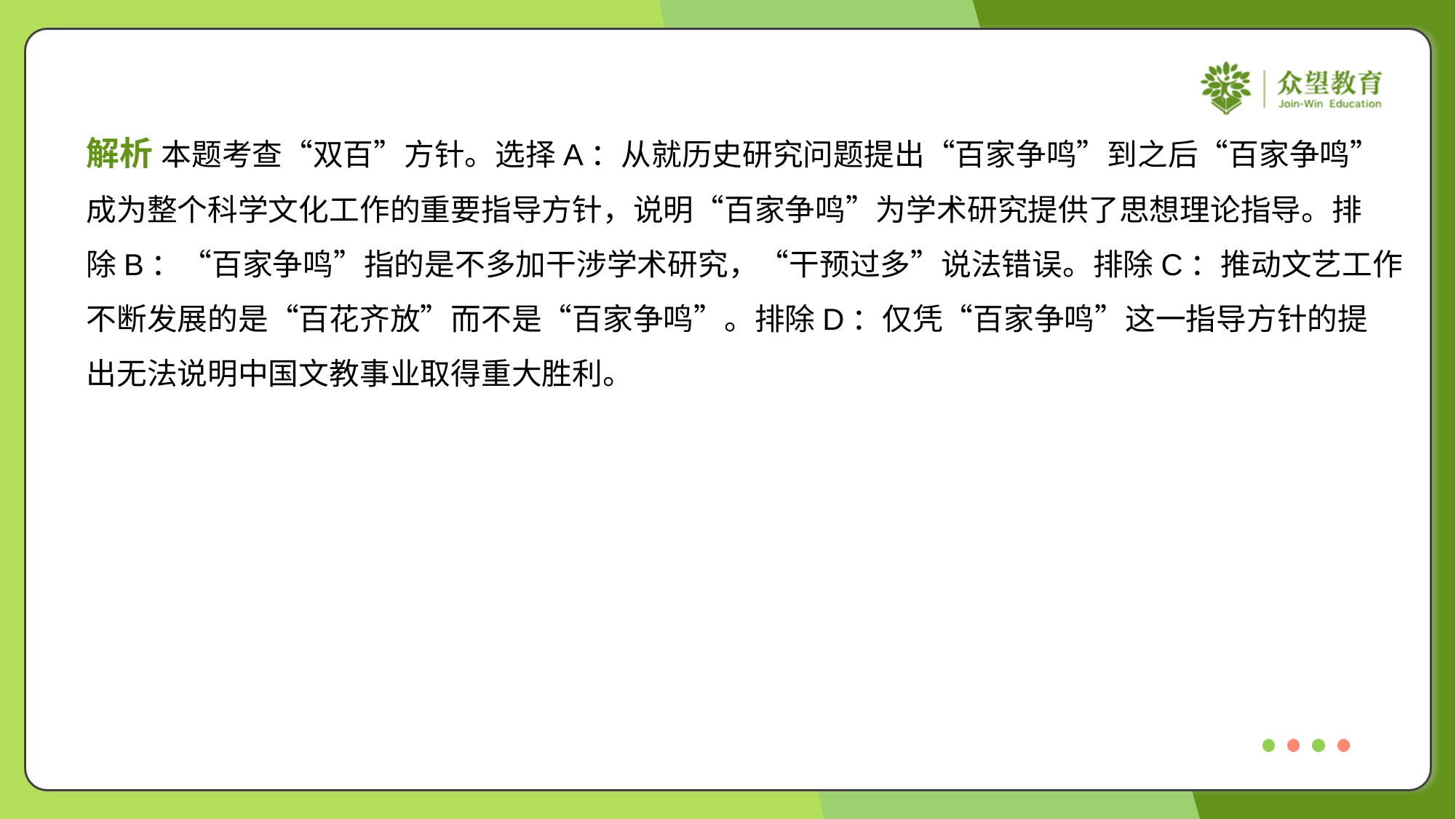

解析 本题考查“双百”方针。选择A：从就历史研究问题提出“百家争鸣”到之后“百家争鸣”
成为整个科学文化工作的重要指导方针，说明“百家争鸣”为学术研究提供了思想理论指导。排
除B：“百家争鸣”指的是不多加干涉学术研究，“干预过多”说法错误。排除C：推动文艺工作
不断发展的是“百花齐放”而不是“百家争鸣”。排除D：仅凭“百家争鸣”这一指导方针的提
出无法说明中国文教事业取得重大胜利。